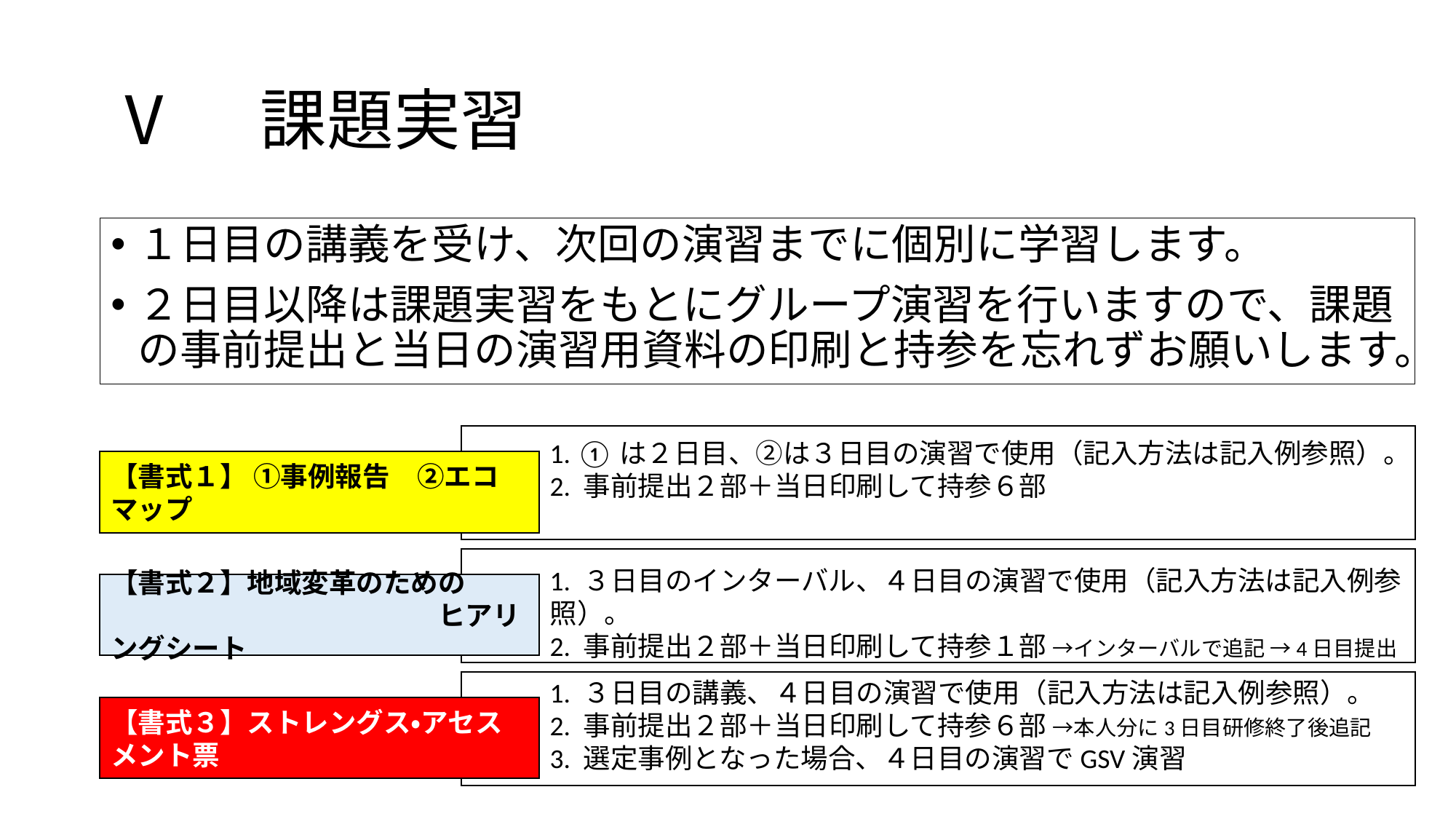

# Ⅴ　課題実習
１日目の講義を受け、次回の演習までに個別に学習します。
２日目以降は課題実習をもとにグループ演習を行いますので、課題の事前提出と当日の演習用資料の印刷と持参を忘れずお願いします。

1. ①は２日目、②は３日目の演習で使用（記入方法は記入例参照）。
2. 事前提出２部＋当日印刷して持参６部
【書式１】 ①事例報告　②エコマップ

1. ３日目のインターバル、４日目の演習で使用（記入方法は記入例参照）。
2. 事前提出２部＋当日印刷して持参１部 →インターバルで追記 →4日目提出
【書式２】地域変革のための
　　　　　　　　　　　　ヒアリングシート
1. ３日目の講義、４日目の演習で使用（記入方法は記入例参照）。
2. 事前提出２部＋当日印刷して持参６部 →本人分に3日目研修終了後追記
3. 選定事例となった場合、４日目の演習でGSV演習

【書式３】ストレングス・アセスメント票